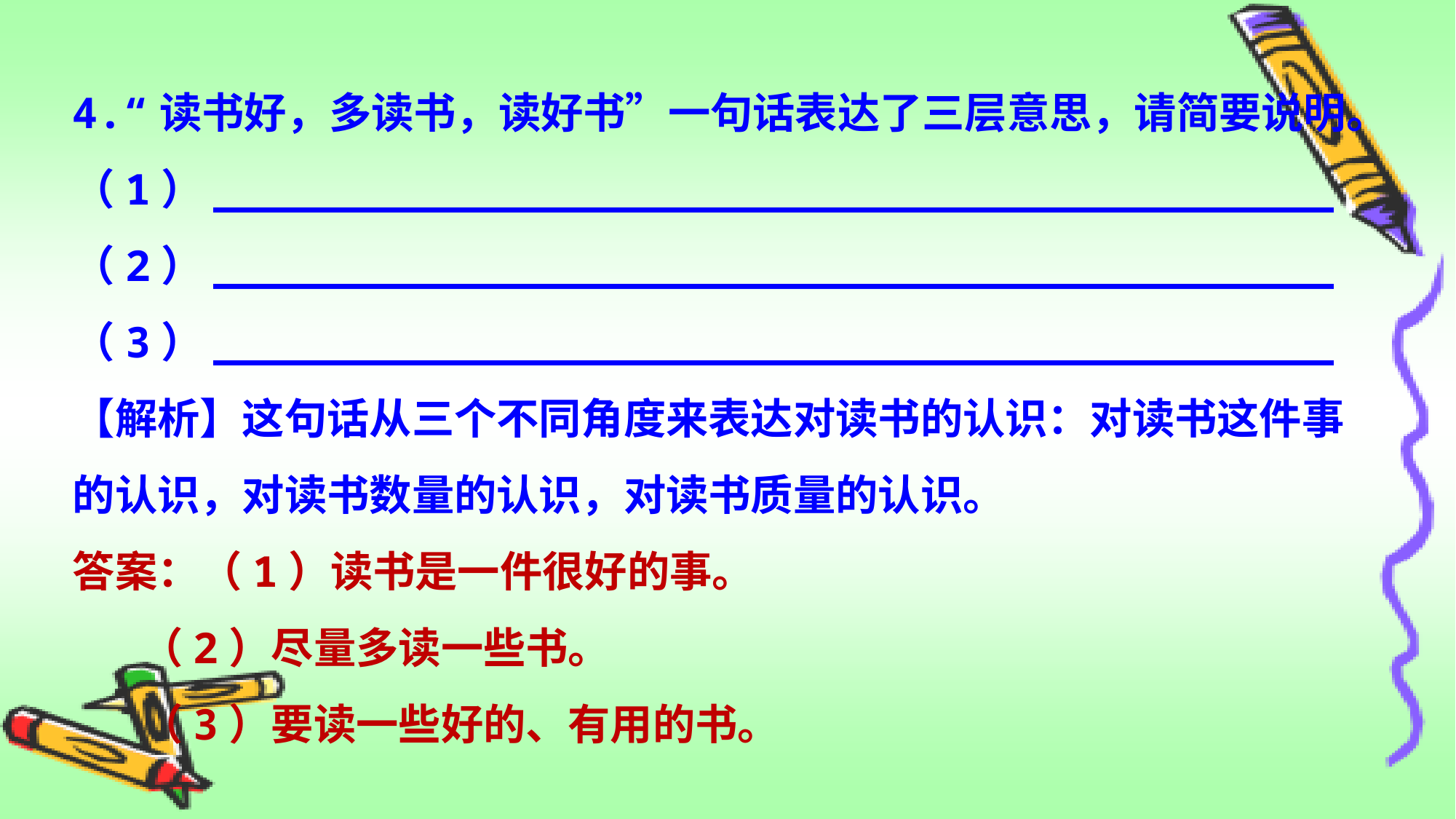

4.“读书好，多读书，读好书”一句话表达了三层意思，请简要说明。
（1）____________________________________________
（2）____________________________________________
（3）____________________________________________
【解析】这句话从三个不同角度来表达对读书的认识：对读书这件事的认识，对读书数量的认识，对读书质量的认识。
答案：（1）读书是一件很好的事。
      （2）尽量多读一些书。
      （3）要读一些好的、有用的书。